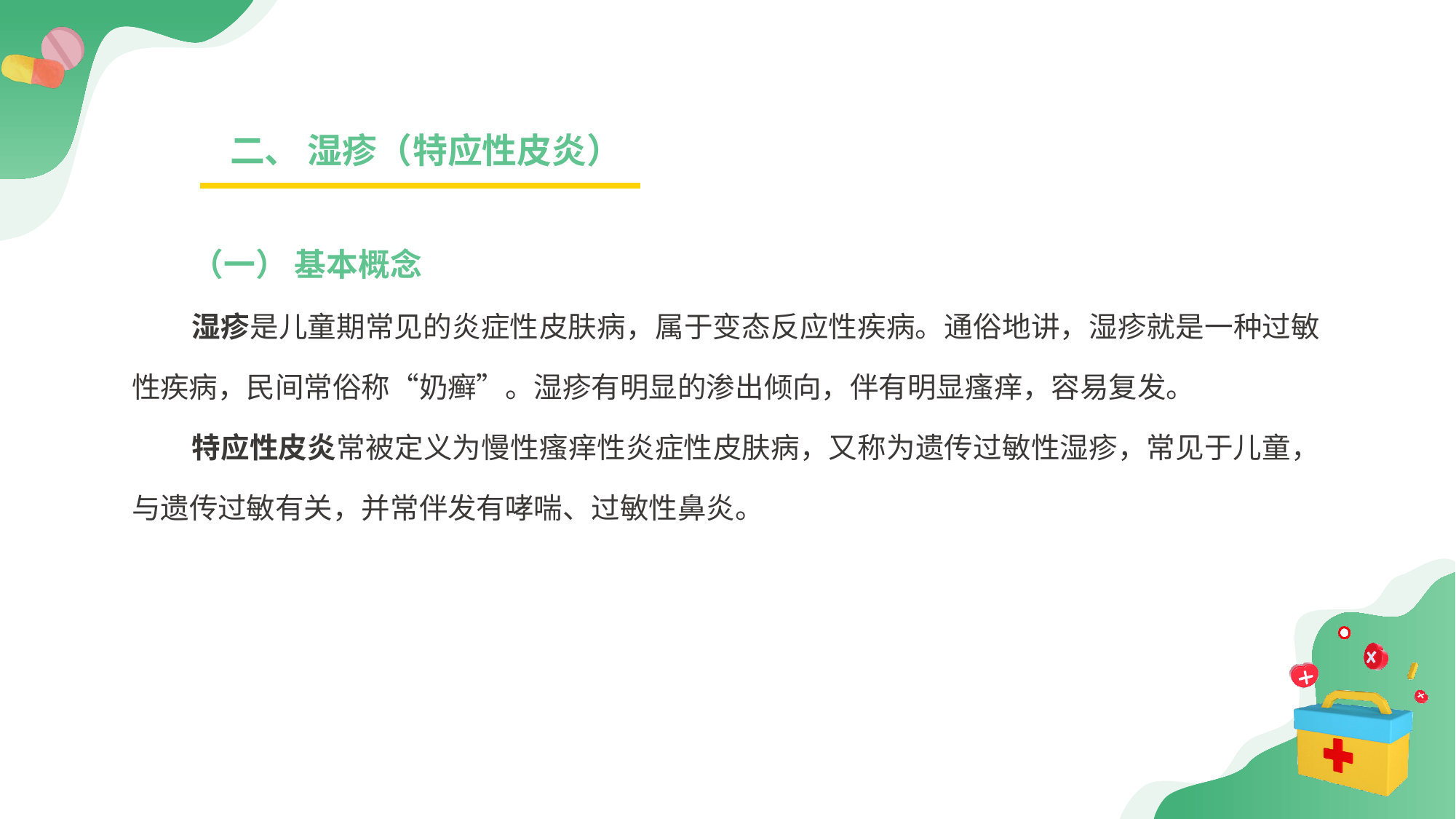

二、 湿疹（特应性皮炎）
（一） 基本概念
湿疹是儿童期常见的炎症性皮肤病，属于变态反应性疾病。通俗地讲，湿疹就是一种过敏性疾病，民间常俗称“奶癣”。湿疹有明显的渗出倾向，伴有明显瘙痒，容易复发。
特应性皮炎常被定义为慢性瘙痒性炎症性皮肤病，又称为遗传过敏性湿疹，常见于儿童，与遗传过敏有关，并常伴发有哮喘、过敏性鼻炎。